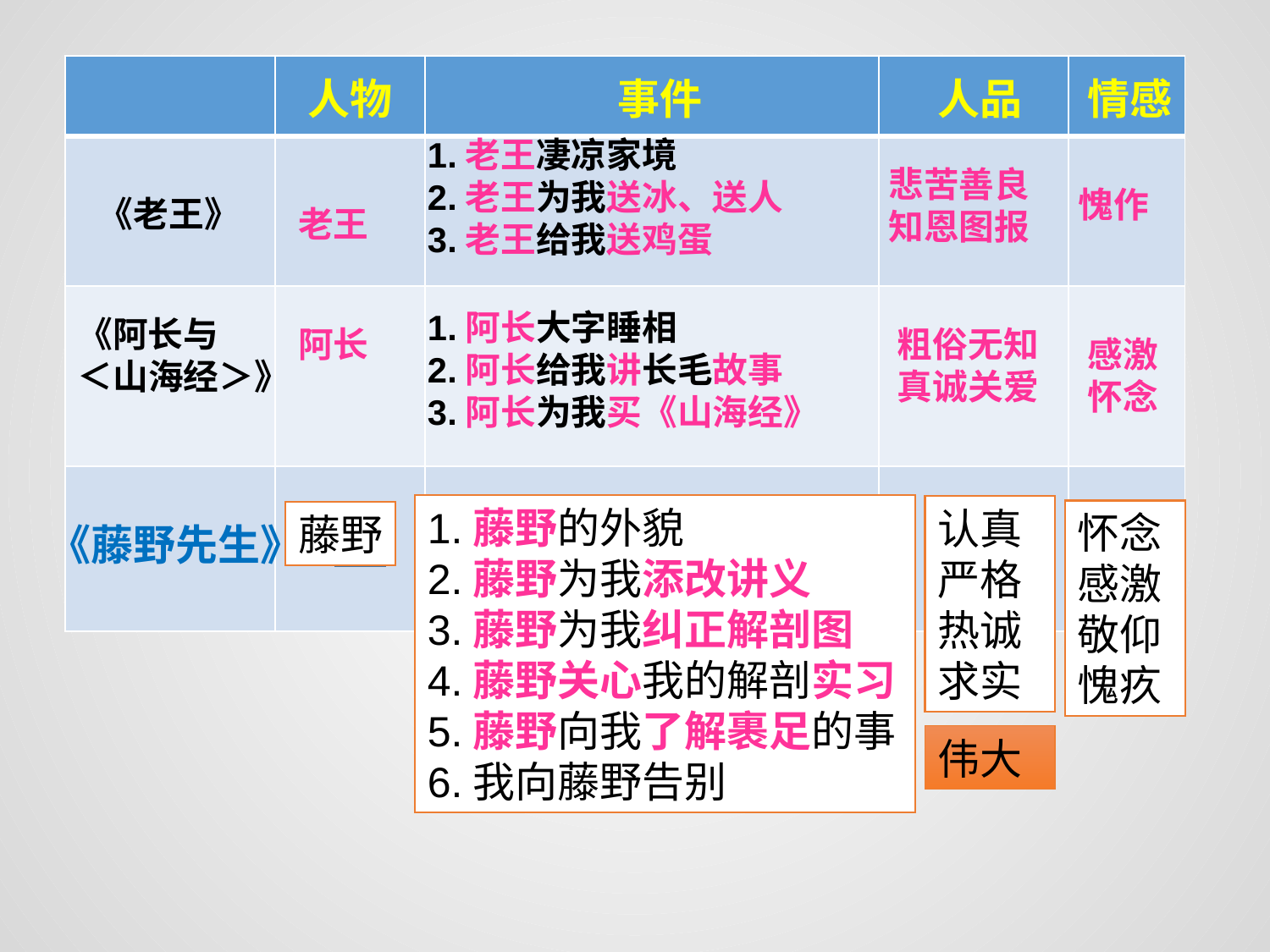

|  |  |  |  |  |
| --- | --- | --- | --- | --- |
|  |  |  |  |  |
|  |  |  |  |  |
|  |  |  |  |  |
人物
事件
人品
情感
1.老王凄凉家境
2.老王为我送冰、送人
3.老王给我送鸡蛋
悲苦善良
知恩图报
愧作
《老王》
老王
1.阿长大字睡相
2.阿长给我讲长毛故事
3.阿长为我买《山海经》
《阿长与
＜山海经＞》
阿长
粗俗无知
真诚关爱
感激怀念
《藤野先生》
1.藤野的外貌
2.藤野为我添改讲义
3.藤野为我纠正解剖图
4.藤野关心我的解剖实习
5.藤野向我了解裹足的事
6.我向藤野告别
认真严格热诚
求实
怀念感激
敬仰
愧疚
藤野

伟大